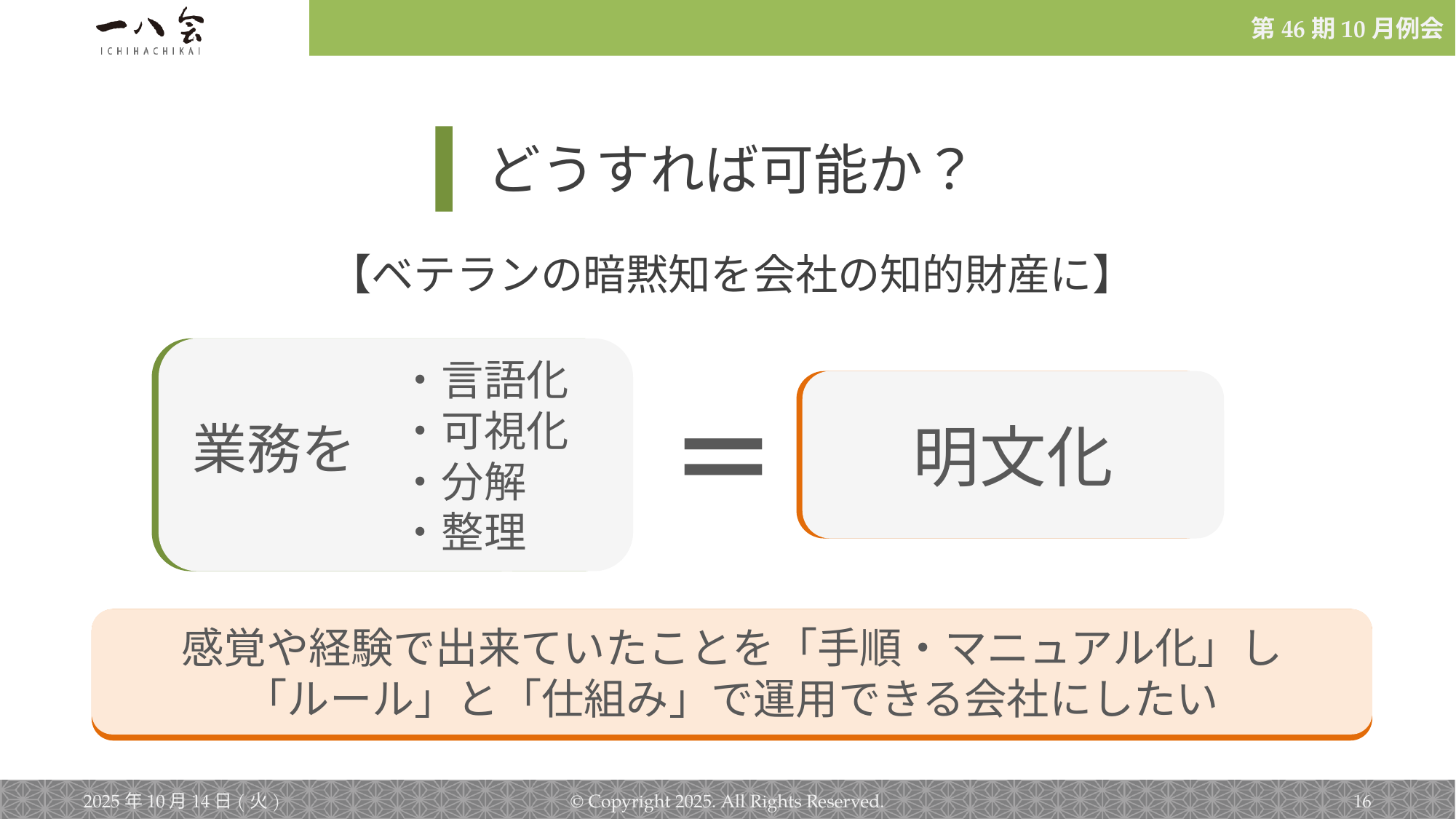

どうすれば可能か？
【ベテランの暗黙知を会社の知的財産に】

・言語化
・可視化
・分解
・整理

明文化
業務を
＝

感覚や経験で出来ていたことを「手順・マニュアル化」し
「ルール」と「仕組み」で運用できる会社にしたい
2025年10月14日(火)
© Copyright 2025. All Rights Reserved.
16